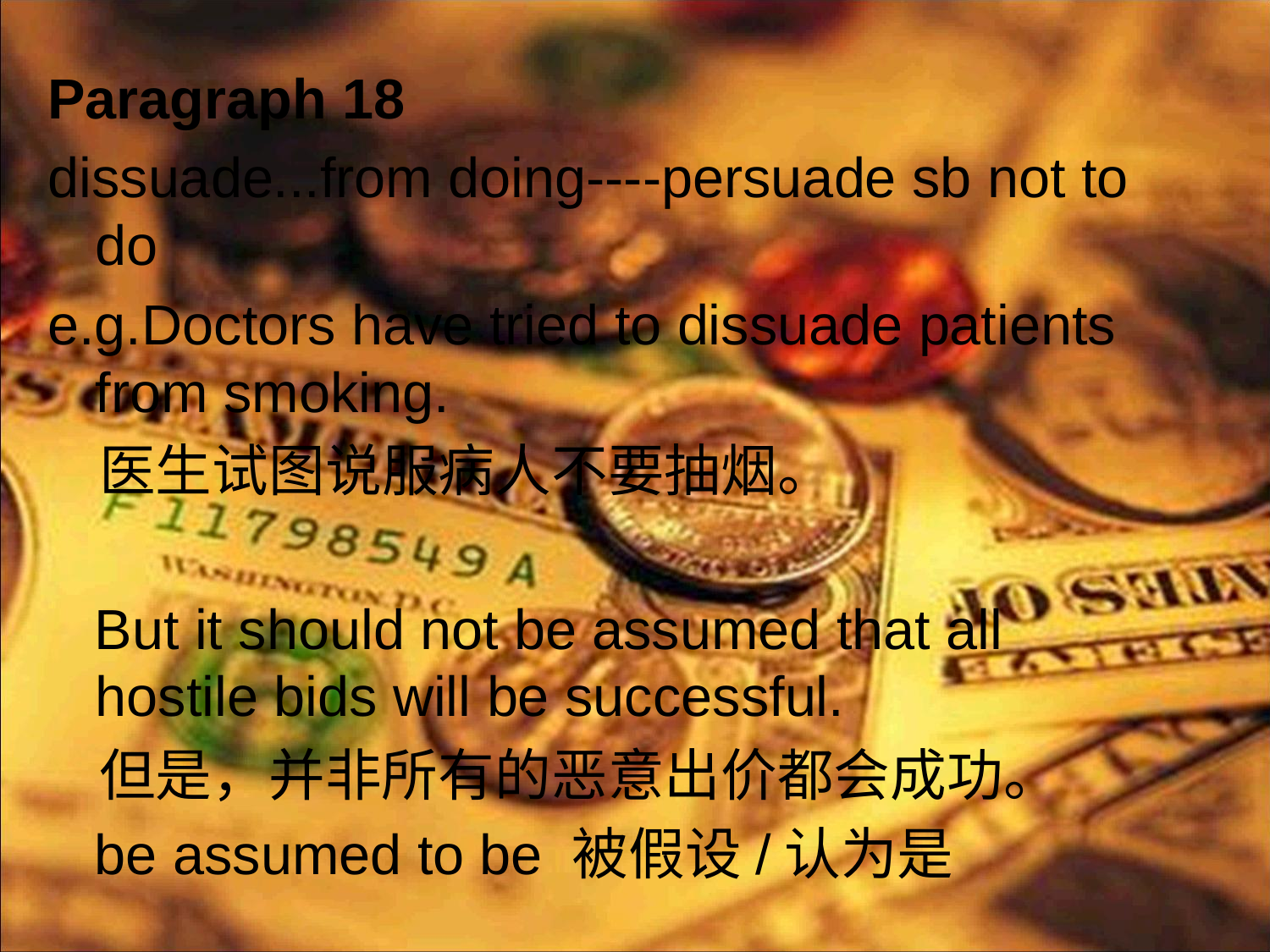

Paragraph 18
dissuade...from doing----persuade sb not to do
e.g.Doctors have tried to dissuade patients from smoking.
   医生试图说服病人不要抽烟。

   But it should not be assumed that all hostile bids will be successful.
   但是，并非所有的恶意出价都会成功。
   be assumed to be 被假设/认为是